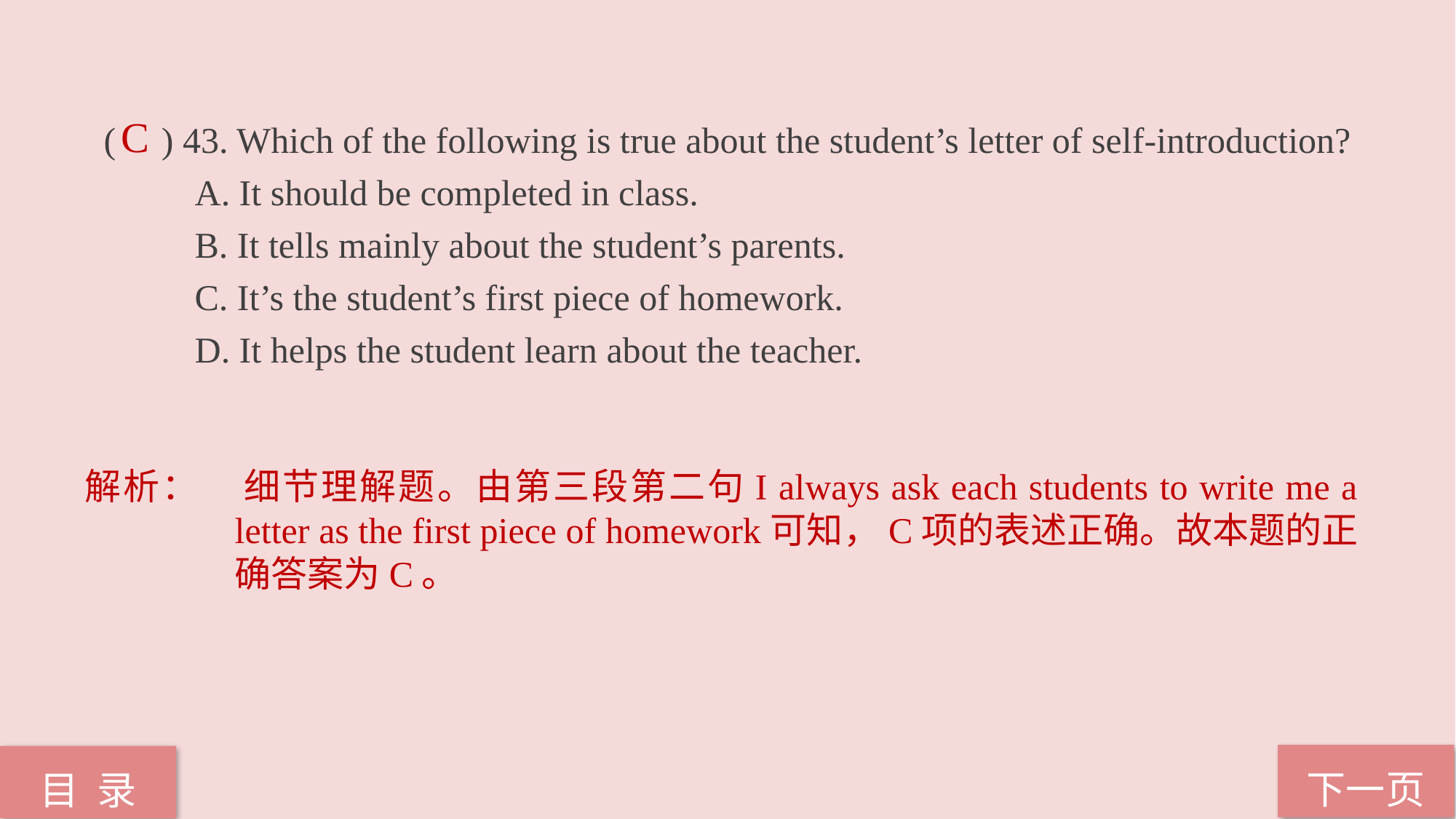

(     ) 43. Which of the following is true about the student’s letter of self-introduction?
          A. It should be completed in class.
          B. It tells mainly about the student’s parents.
          C. It’s the student’s first piece of homework.
          D. It helps the student learn about the teacher.
C
解析：	细节理解题。由第三段第二句I always ask each students to write me a letter as the first piece of homework可知，C项的表述正确。故本题的正确答案为C。